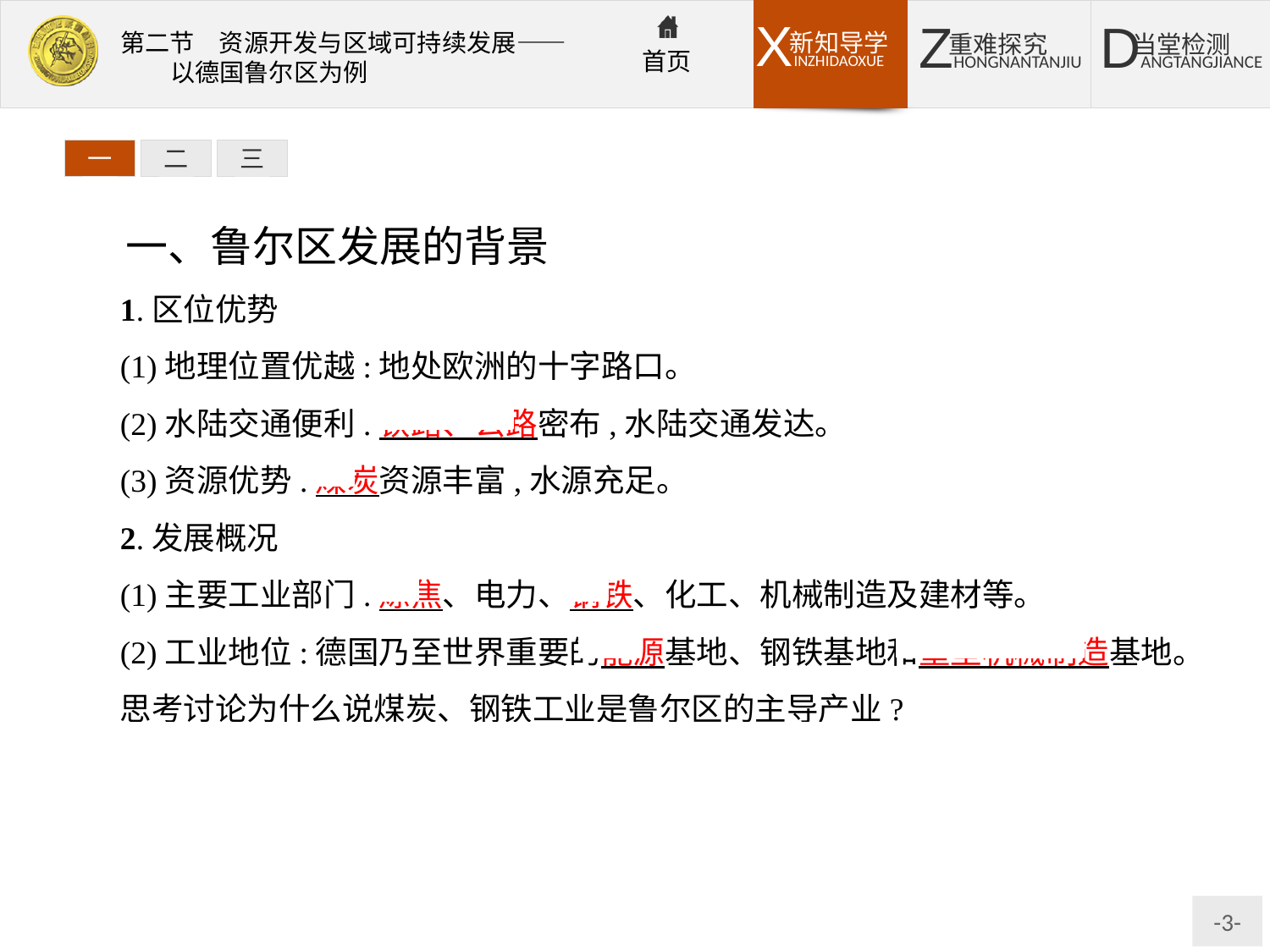

一
二
三
一、鲁尔区发展的背景
1.区位优势
(1)地理位置优越:地处欧洲的十字路口。
(2)水陆交通便利:铁路、公路密布,水陆交通发达。
(3)资源优势:煤炭资源丰富,水源充足。
2.发展概况
(1)主要工业部门:炼焦、电力、钢铁、化工、机械制造及建材等。
(2)工业地位:德国乃至世界重要的能源基地、钢铁基地和重型机械制造基地。
思考讨论为什么说煤炭、钢铁工业是鲁尔区的主导产业?
提示:煤炭、钢铁工业之所以能够成为鲁尔区的主导产业,因为它们是其他工业部门发展的基础,对其他产业的发展具有显著的促进和制约作用。